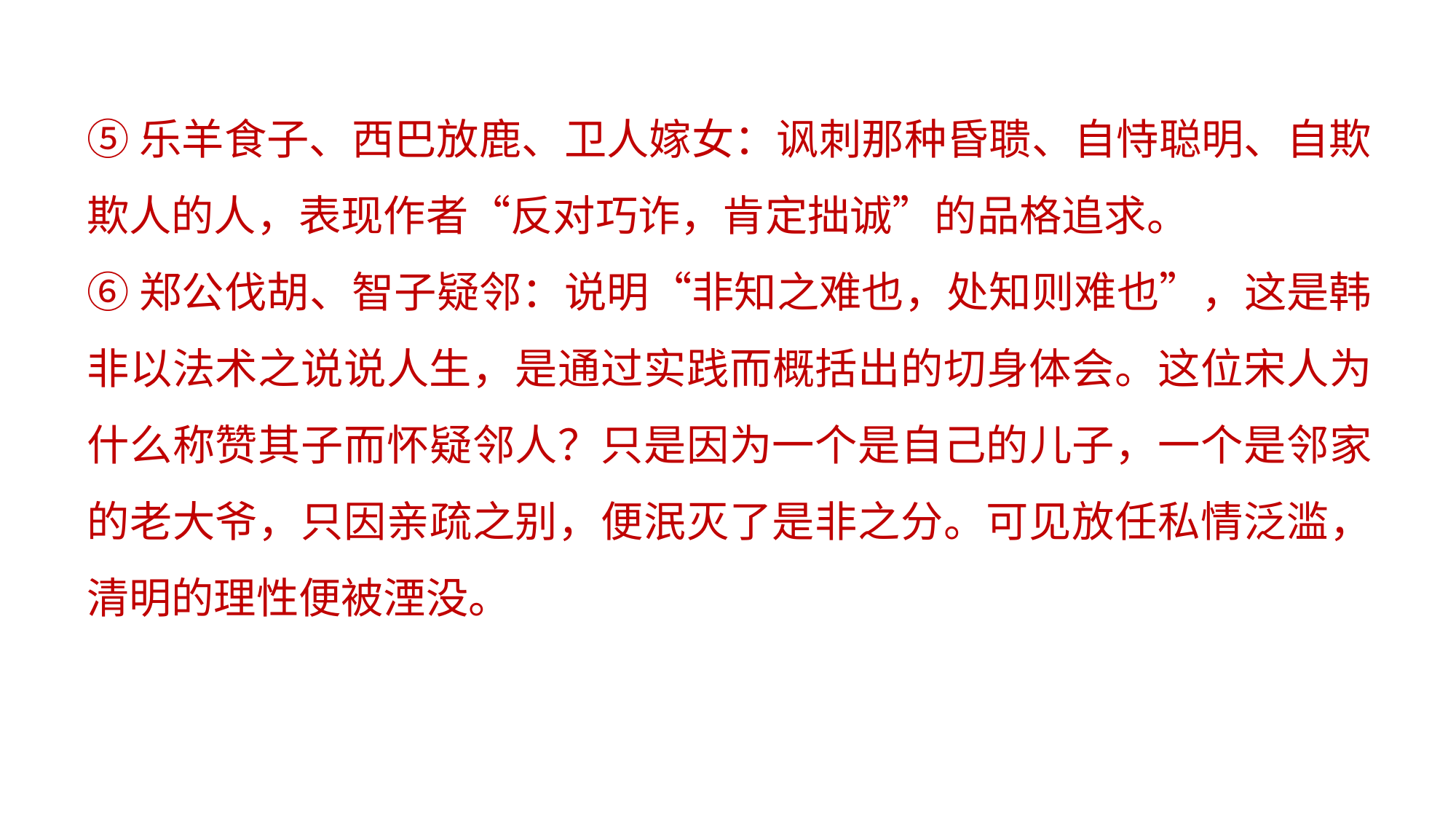

⑤乐羊食子、西巴放鹿、卫人嫁女：讽刺那种昏聩、自恃聪明、自欺欺人的人，表现作者“反对巧诈，肯定拙诚”的品格追求。
⑥郑公伐胡、智子疑邻：说明“非知之难也，处知则难也”，这是韩非以法术之说说人生，是通过实践而概括出的切身体会。这位宋人为什么称赞其子而怀疑邻人？只是因为一个是自己的儿子，一个是邻家的老大爷，只因亲疏之别，便泯灭了是非之分。可见放任私情泛滥，清明的理性便被湮没。